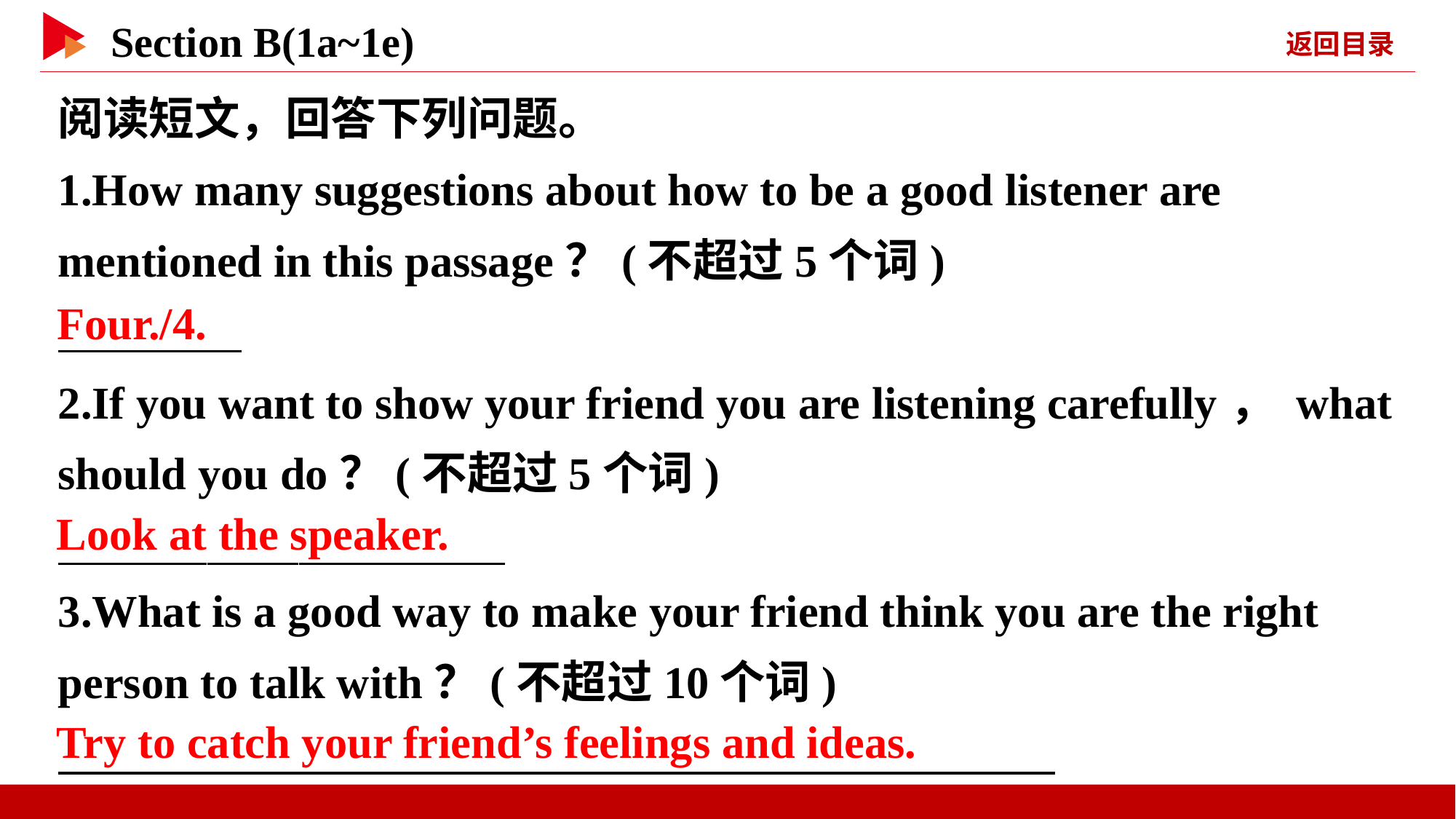

阅读短文，回答下列问题。
1.How many suggestions about how to be a good listener are mentioned in this passage？(不超过5个词)

2.If you want to show your friend you are listening carefully， what should you do？(不超过5个词)

Four./4.
Look at the speaker.
3.What is a good way to make your friend think you are the right person to talk with？(不超过10个词)

Try to catch your friend’s feelings and ideas.